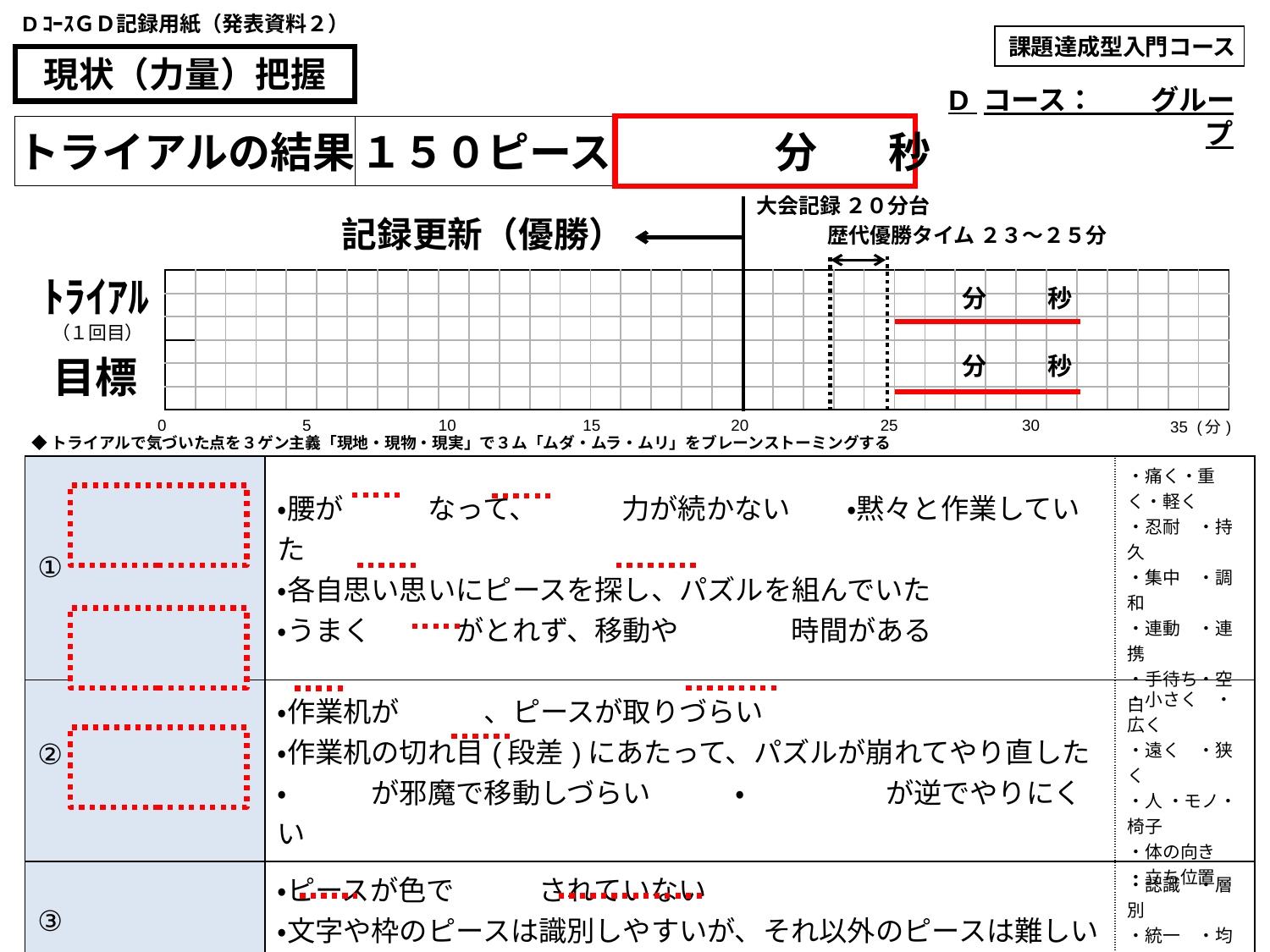

DｺｰｽＧＤ記録用紙（発表資料２）
課題達成型入門コース
現状（力量）把握
D コース：　　グループ

トライアルの結果
１５０ピース
　　　　　　　　分　   秒
大会記録 ２０分台
記録更新（優勝）
歴代優勝タイム ２３～２５分
ﾄﾗｲｱﾙ
（１回目）
|  |  |  |  |  |  |  |  |  |  |  |  |  |  |  |  |  |  |  |  |  |  |  |  |  |  |  |  |  |  |  |  |  |  |  |
| --- | --- | --- | --- | --- | --- | --- | --- | --- | --- | --- | --- | --- | --- | --- | --- | --- | --- | --- | --- | --- | --- | --- | --- | --- | --- | --- | --- | --- | --- | --- | --- | --- | --- | --- |
|  |  |  |  |  |  |  |  |  |  |  |  |  |  |  |  |  |  |  |  |  |  |  |  |  |  |  |  |  |  |  |  |  |  |  |
|  |  |  |  |  |  |  |  |  |  |  |  |  |  |  |  |  |  |  |  |  |  |  |  |  |  |  |  |  |  |  |  |  |  |  |
|  |  |  |  |  |  |  |  |  |  |  |  |  |  |  |  |  |  |  |  |  |  |  |  |  |  |  |  |  |  |  |  |  |  |  |
|  |  |  |  |  |  |  |  |  |  |  |  |  |  |  |  |  |  |  |  |  |  |  |  |  |  |  |  |  |  |  |  |  |  |  |
|  |  |  |  |  |  |  |  |  |  |  |  |  |  |  |  |  |  |  |  |  |  |  |  |  |  |  |  |  |  |  |  |  |  |  |
　　分  　　秒
　　分  　　秒
目標
| 0 | 5 | 10 | 15 | 20 | 25 | 30 | 35 (分) |
| --- | --- | --- | --- | --- | --- | --- | --- |
◆トライアルで気づいた点を３ゲン主義「現地・現物・現実」で３ム「ムダ・ムラ・ムリ」をブレーンストーミングする
| ① | ・腰が　　　なって、　　　力が続かない　　・黙々と作業していた ・各自思い思いにピースを探し、パズルを組んでいた ・うまく　　　がとれず、移動や　　　　時間がある | ・痛く・重く・軽く　 ・忍耐　・持久 ・集中　・調和 ・連動　・連携 ・手待ち・空白 |
| --- | --- | --- |
| ② | ・作業机が　　　、ピースが取りづらい ・作業机の切れ目(段差)にあたって、パズルが崩れてやり直した ・　　　が邪魔で移動しづらい　　　・　　　　　が逆でやりにくい | ・小さく　・広く ・遠く　・狭く ・人 ・モノ・椅子 ・体の向き ・立ち位置 |
| ③ | ・ピースが色で　　　されていない ・文字や枠のピースは識別しやすいが、それ以外のピースは難しい ・ピースが裏側になっていたり、重なったりして探しづらい | ・認識　・層別 ・統一　・均一 |
| ④その他 | ・探してばかりでパズルが組めない　　・何をどうしていいかわからない ・　　　　が見づらい　　・　　　　　　　　がわからなかった | ・パズル　・文字 ・見本　・手順 ・完成サイズ ・時間経過 |
|  | ・ |  |